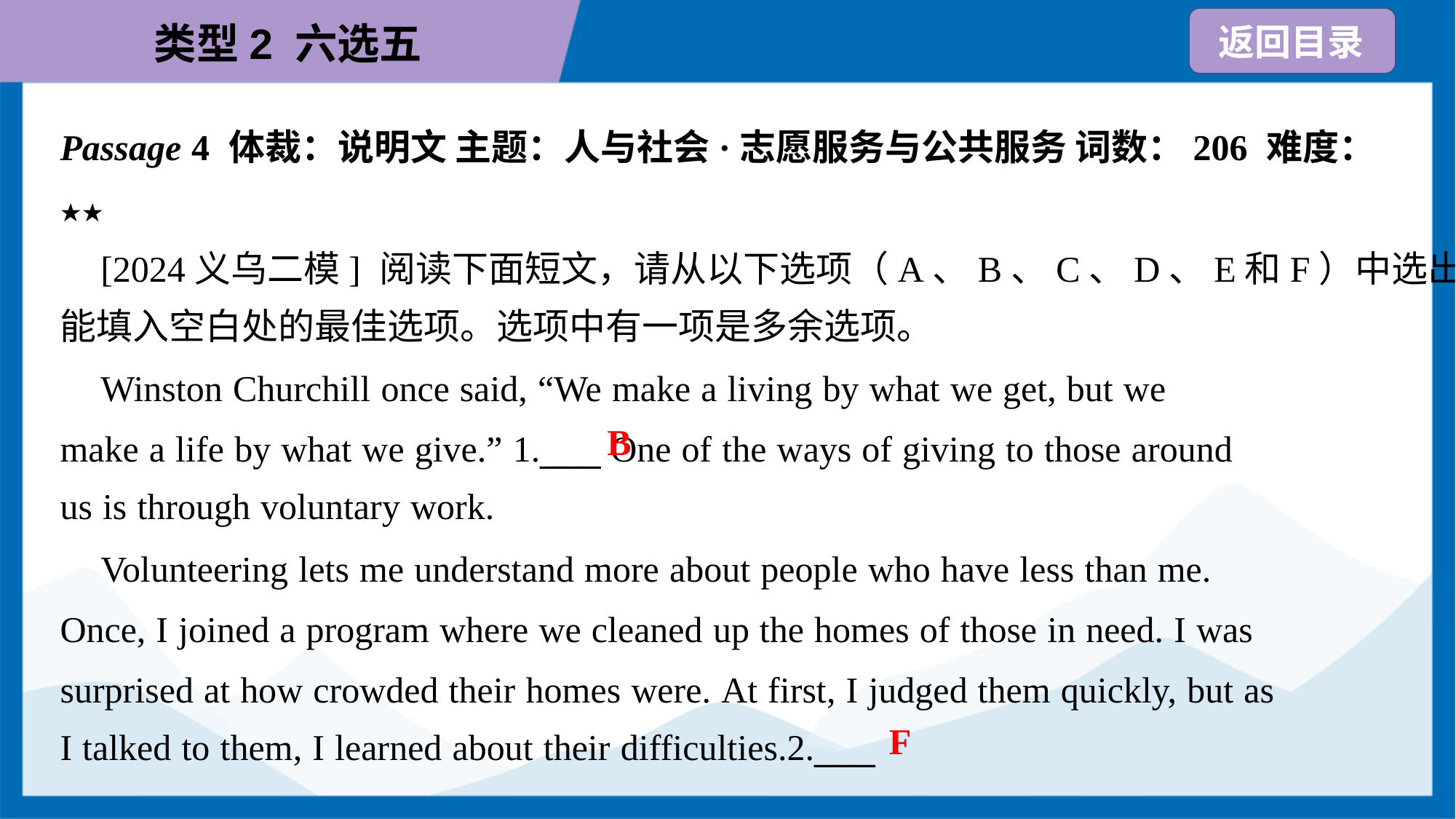

Passage 4 体裁：说明文 主题：人与社会·志愿服务与公共服务 词数：206 难度：
★★
    [2024义乌二模] 阅读下面短文，请从以下选项（A、B、C、D、E和F）中选出
能填入空白处的最佳选项。选项中有一项是多余选项。
    Winston Churchill once said, “We make a living by what we get, but we
make a life by what we give.” 1.___ One of the ways of giving to those around
us is through voluntary work.
B
    Volunteering lets me understand more about people who have less than me.
Once, I joined a program where we cleaned up the homes of those in need. I was
surprised at how crowded their homes were. At first, I judged them quickly, but as
I talked to them, I learned about their difficulties.2.___
F